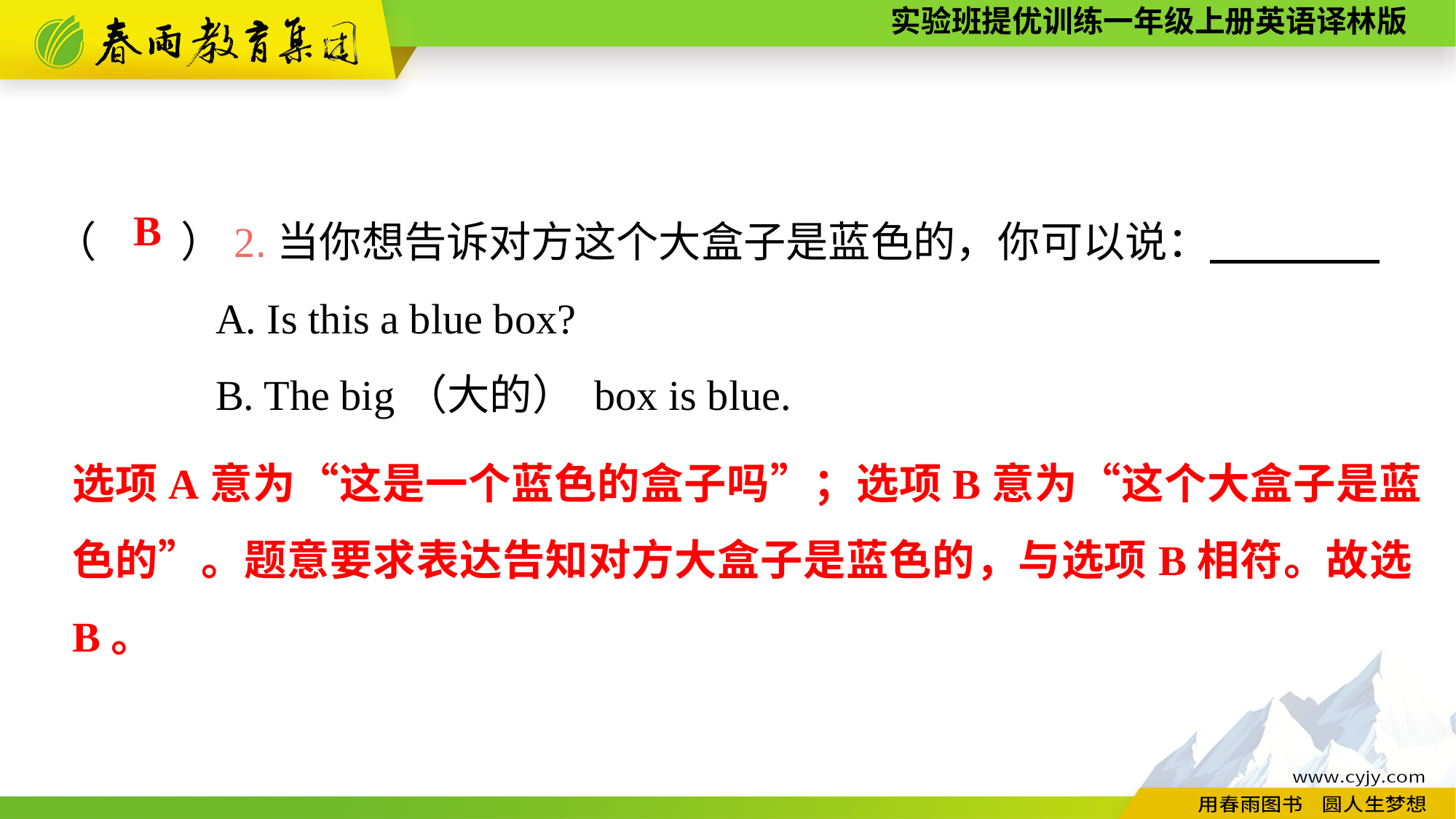

（　　）2.当你想告诉对方这个大盒子是蓝色的，你可以说：
A. Is this a blue box?
B. The big（大的） box is blue.
B
选项A意为“这是一个蓝色的盒子吗”；选项B意为“这个大盒子是蓝色的”。题意要求表达告知对方大盒子是蓝色的，与选项B相符。故选B。